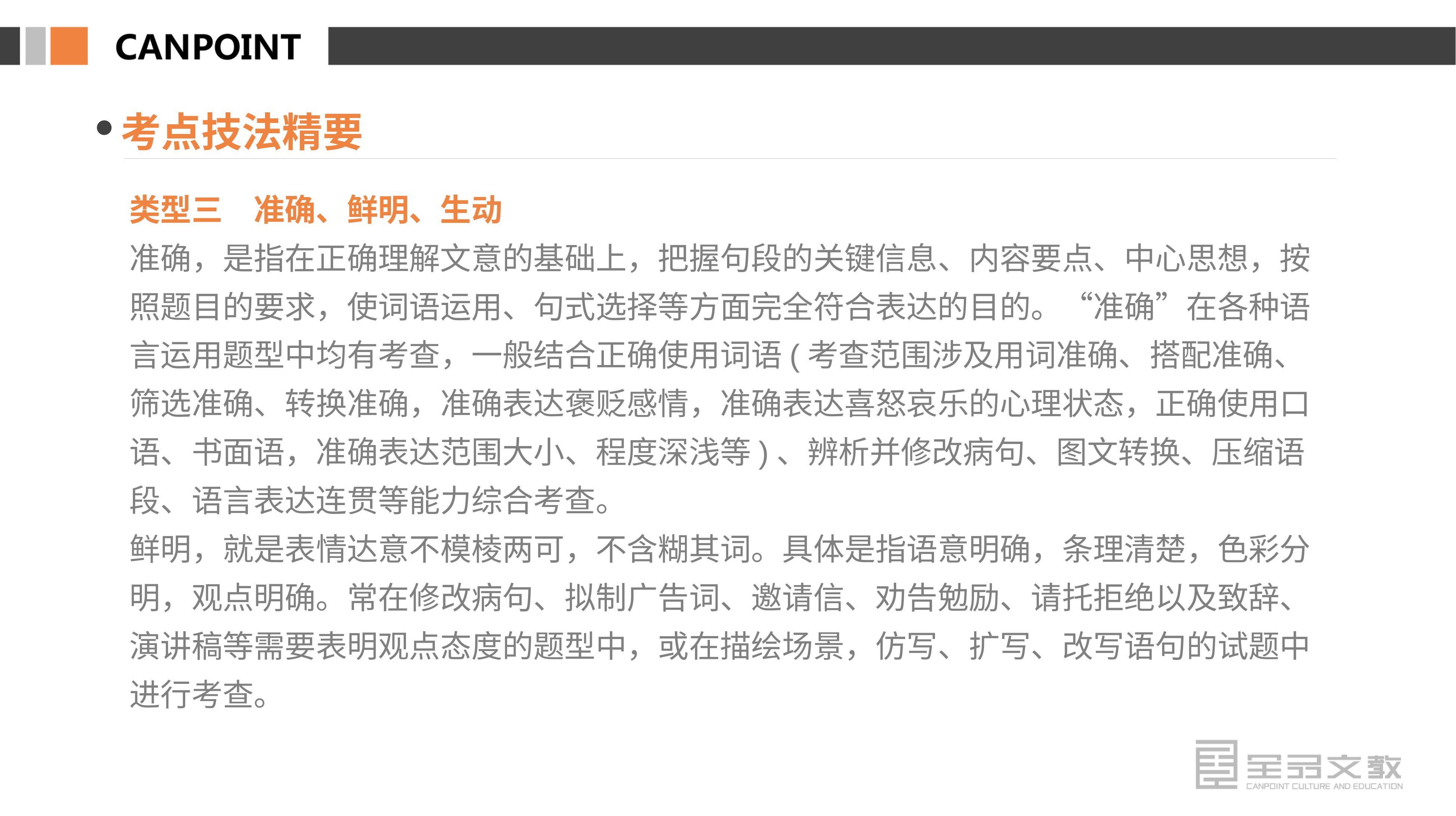

考点技法精要

类型三　准确、鲜明、生动
准确，是指在正确理解文意的基础上，把握句段的关键信息、内容要点、中心思想，按照题目的要求，使词语运用、句式选择等方面完全符合表达的目的。“准确”在各种语言运用题型中均有考查，一般结合正确使用词语(考查范围涉及用词准确、搭配准确、筛选准确、转换准确，准确表达褒贬感情，准确表达喜怒哀乐的心理状态，正确使用口语、书面语，准确表达范围大小、程度深浅等)、辨析并修改病句、图文转换、压缩语段、语言表达连贯等能力综合考查。
鲜明，就是表情达意不模棱两可，不含糊其词。具体是指语意明确，条理清楚，色彩分明，观点明确。常在修改病句、拟制广告词、邀请信、劝告勉励、请托拒绝以及致辞、演讲稿等需要表明观点态度的题型中，或在描绘场景，仿写、扩写、改写语句的试题中进行考查。